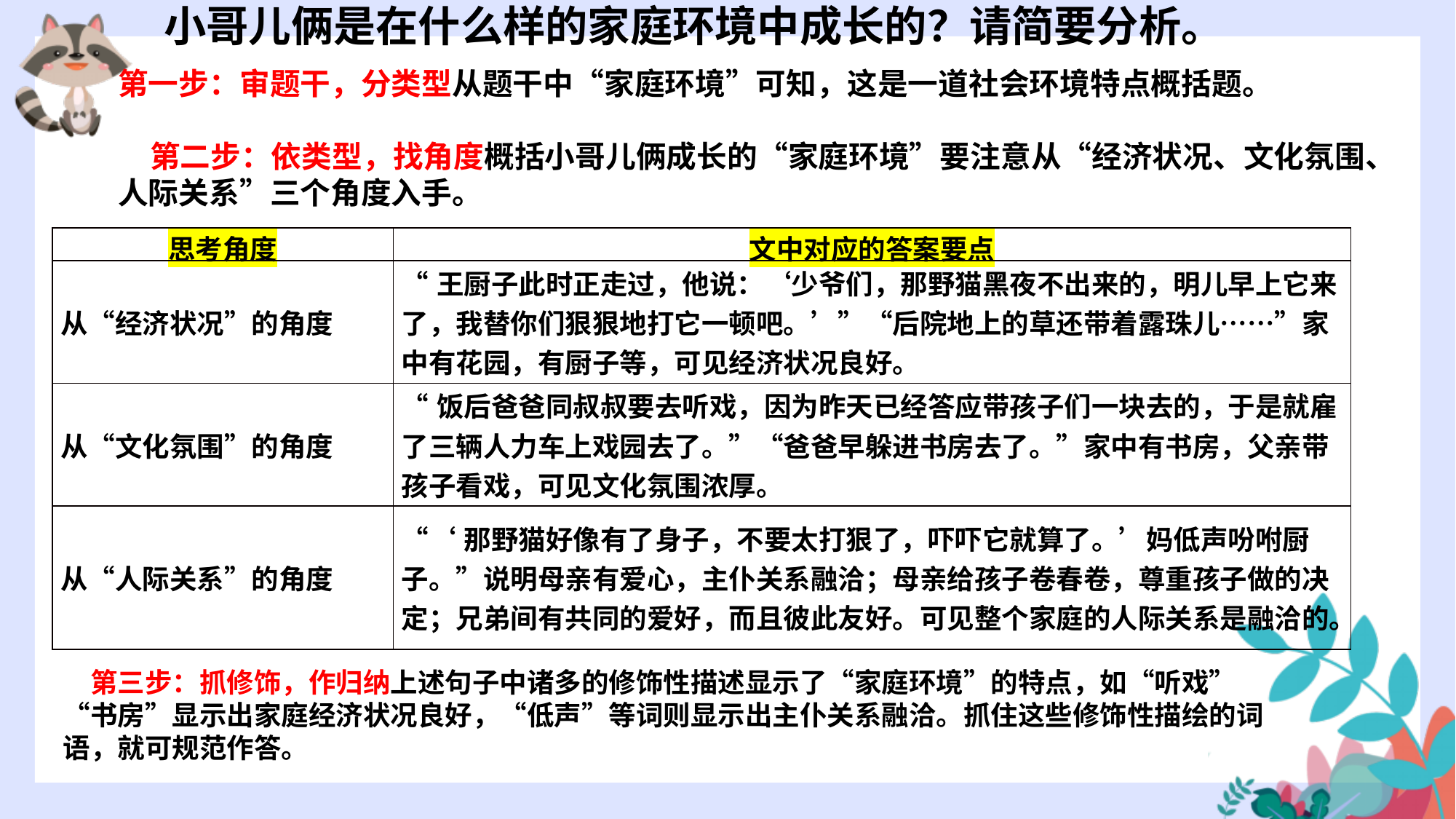

小哥儿俩是在什么样的家庭环境中成长的？请简要分析。
第一步：审题干，分类型从题干中“家庭环境”可知，这是一道社会环境特点概括题。

第二步：依类型，找角度概括小哥儿俩成长的“家庭环境”要注意从“经济状况、文化氛围、人际关系”三个角度入手。

| 思考角度 | 文中对应的答案要点 |
| --- | --- |
| 从“经济状况”的角度 | “王厨子此时正走过，他说：‘少爷们，那野猫黑夜不出来的，明儿早上它来了，我替你们狠狠地打它一顿吧。’”“后院地上的草还带着露珠儿……”家中有花园，有厨子等，可见经济状况良好。 |
| 从“文化氛围”的角度 | “饭后爸爸同叔叔要去听戏，因为昨天已经答应带孩子们一块去的，于是就雇了三辆人力车上戏园去了。”“爸爸早躲进书房去了。”家中有书房，父亲带孩子看戏，可见文化氛围浓厚。 |
| 从“人际关系”的角度 | “‘那野猫好像有了身子，不要太打狠了，吓吓它就算了。’妈低声吩咐厨子。”说明母亲有爱心，主仆关系融洽；母亲给孩子卷春卷，尊重孩子做的决定；兄弟间有共同的爱好，而且彼此友好。可见整个家庭的人际关系是融洽的。 |
　第三步：抓修饰，作归纳上述句子中诸多的修饰性描述显示了“家庭环境”的特点，如“听戏”“书房”显示出家庭经济状况良好，“低声”等词则显示出主仆关系融洽。抓住这些修饰性描绘的词语，就可规范作答。